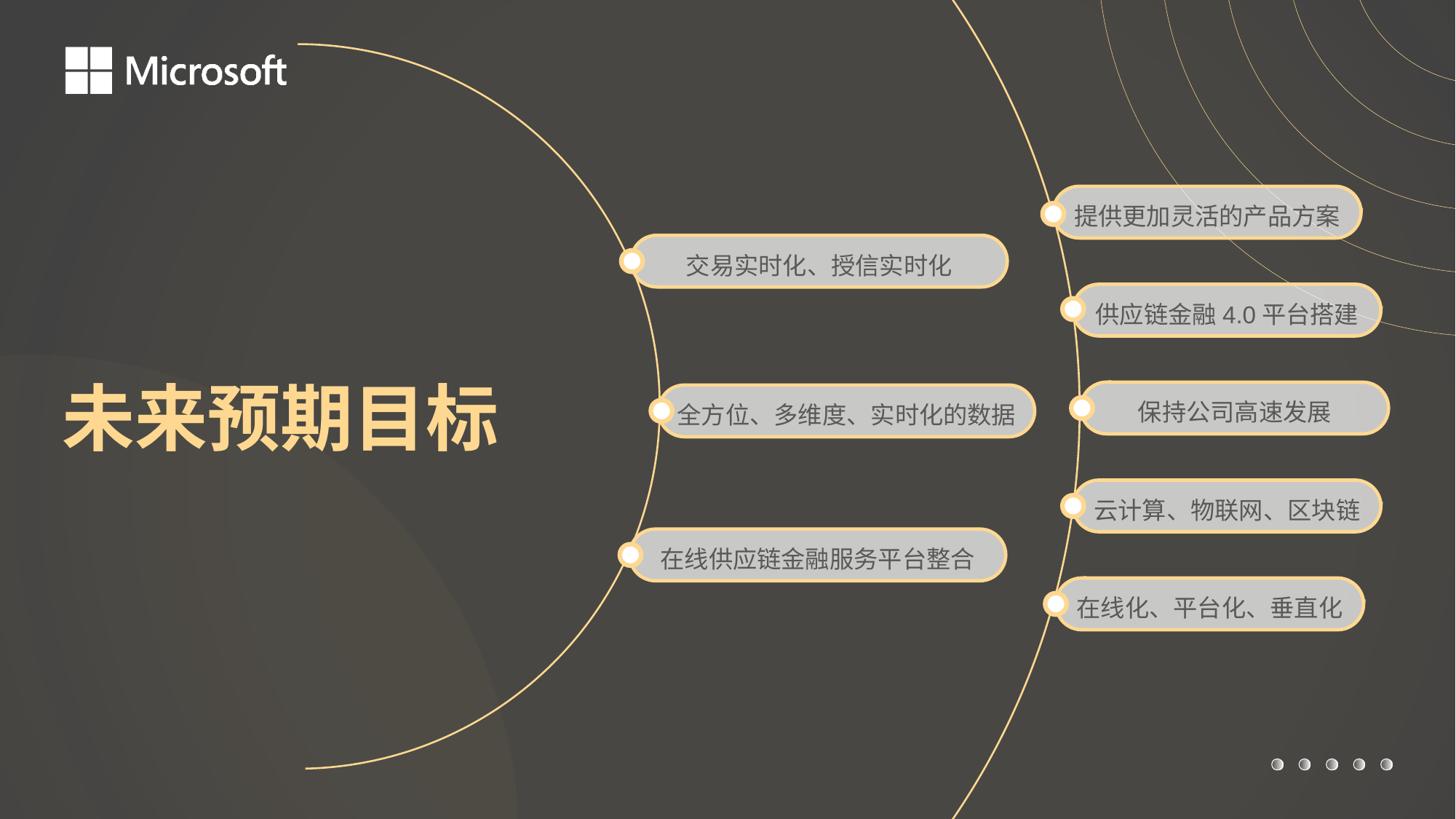

提供更加灵活的产品方案

交易实时化、授信实时化

供应链金融4.0平台搭建

未来预期目标

保持公司高速发展

全方位、多维度、实时化的数据

云计算、物联网、区块链

在线供应链金融服务平台整合

在线化、平台化、垂直化